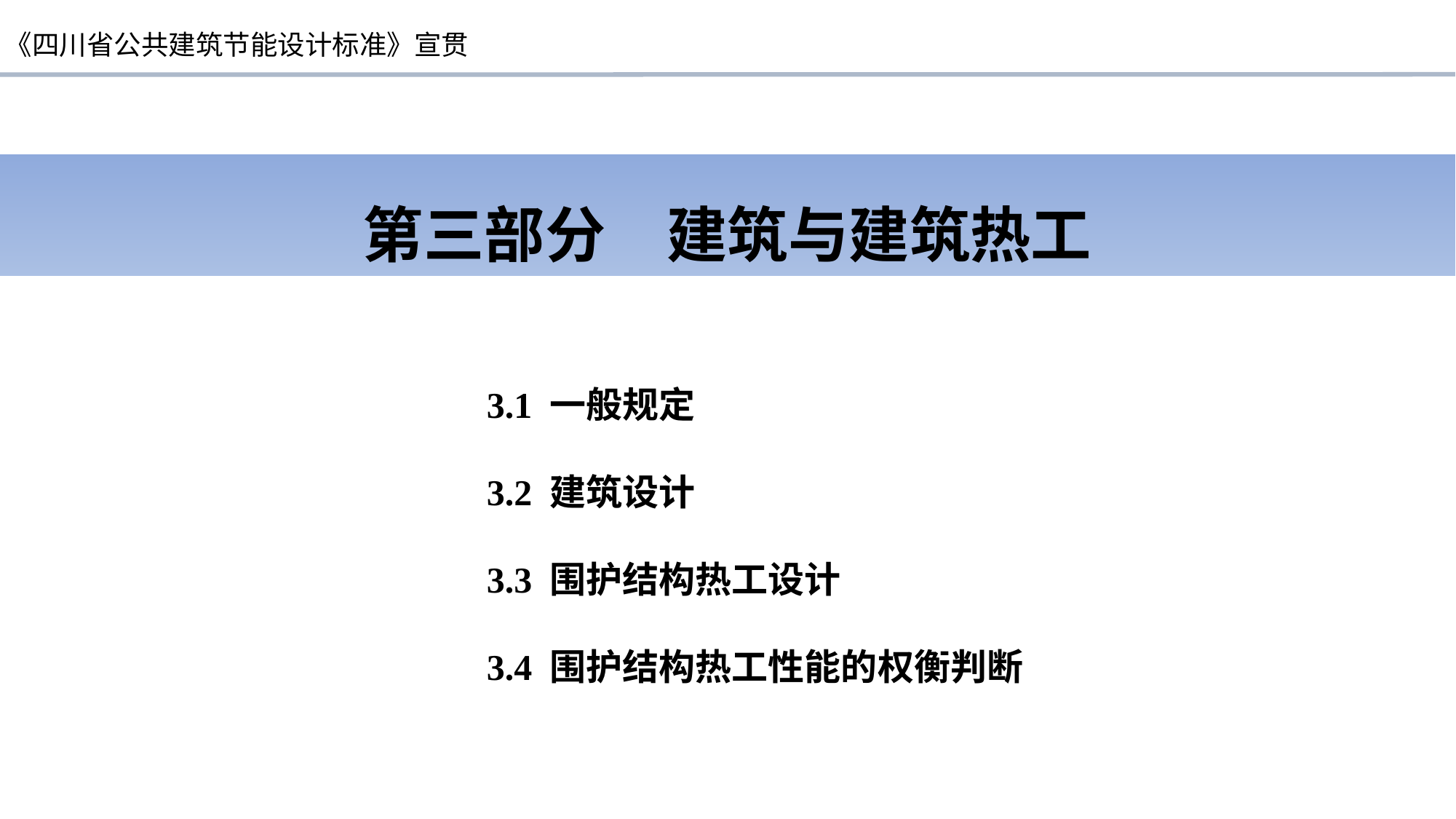

第三部分　建筑与建筑热工
3.1 一般规定
3.2 建筑设计
3.3 围护结构热工设计
3.4 围护结构热工性能的权衡判断